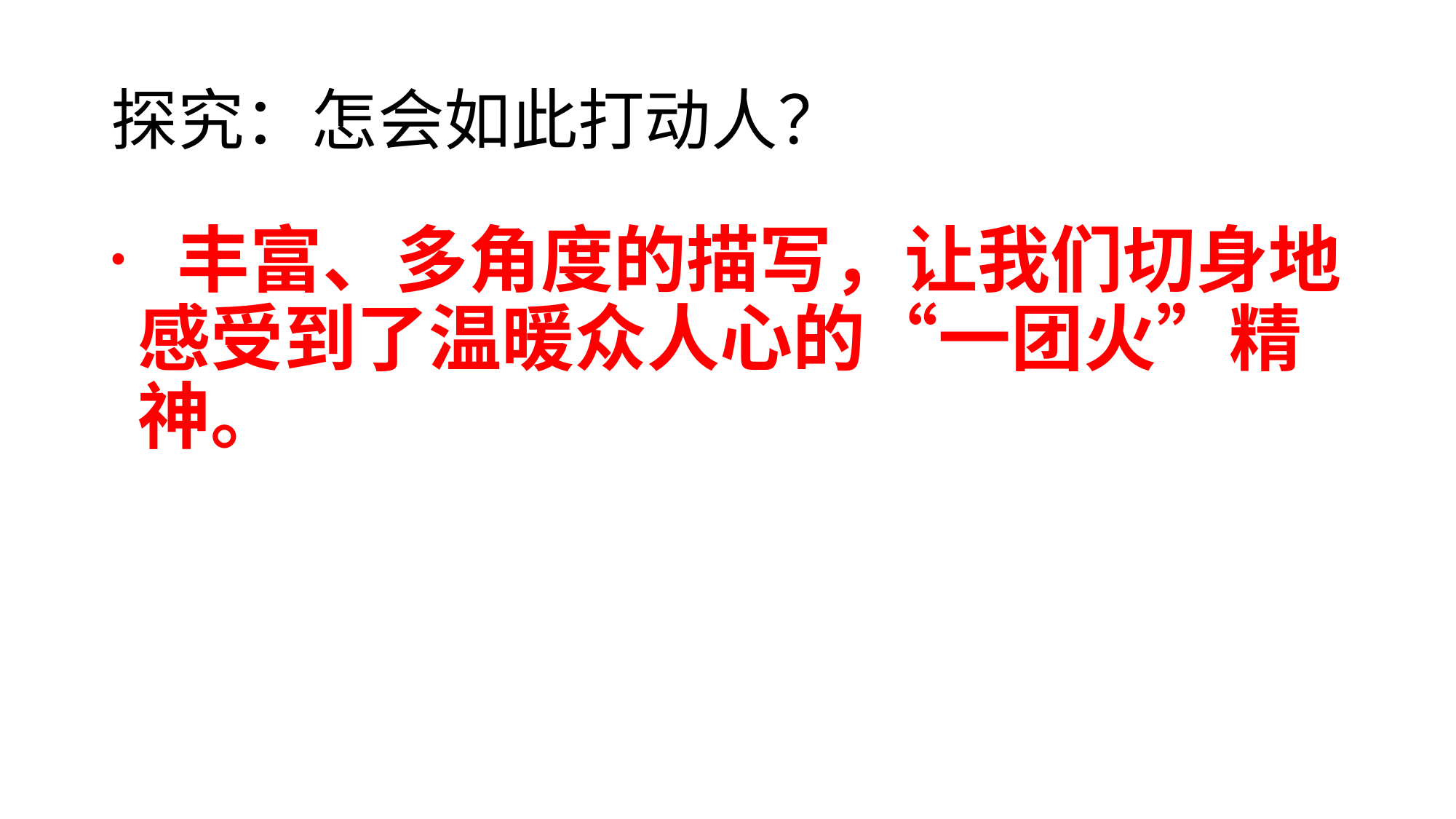

# 探究：怎会如此打动人？
   丰富、多角度的描写，让我们切身地感受到了温暖众人心的“一团火”精神。